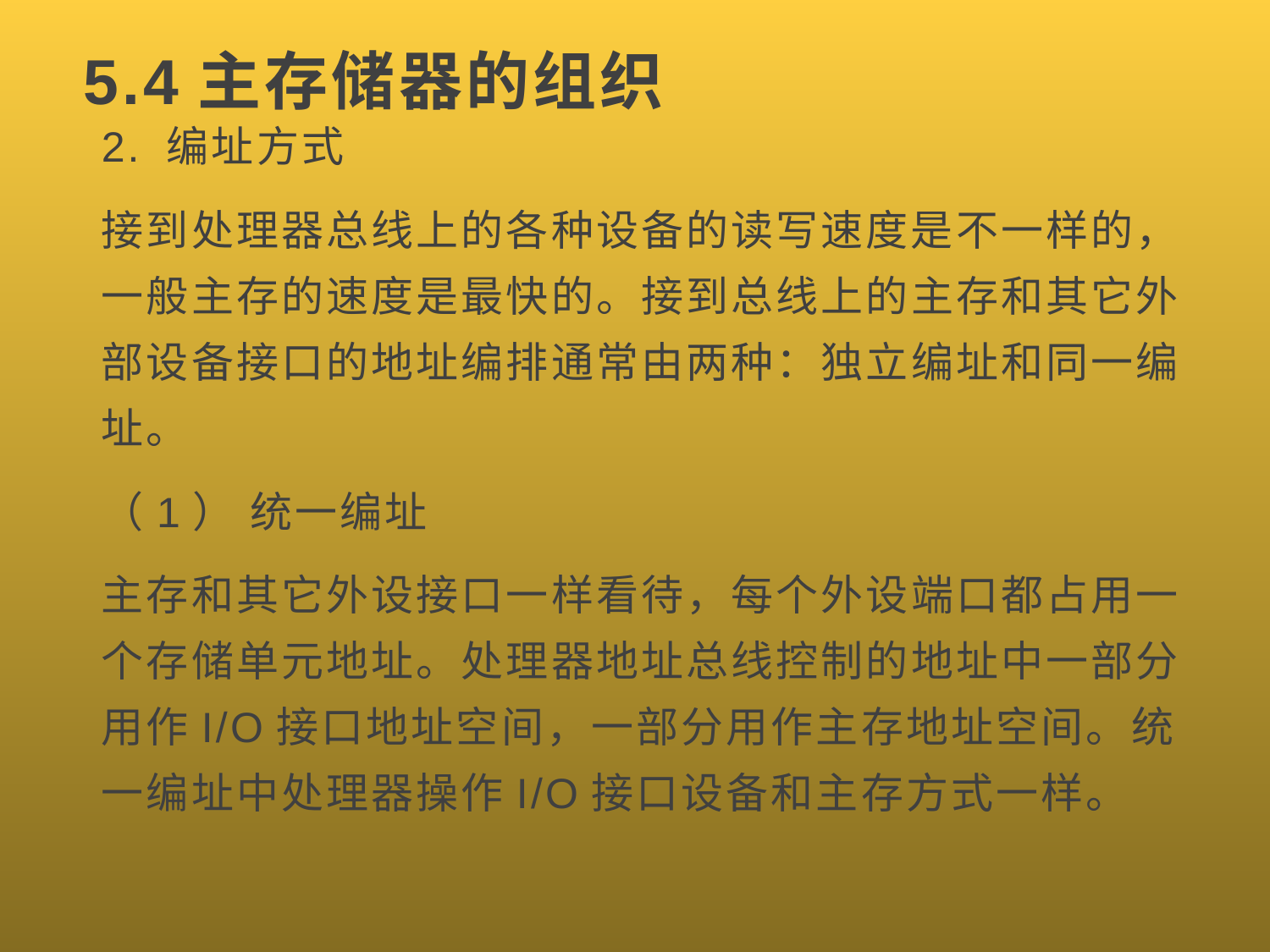

# 5.4主存储器的组织

2. 编址方式
接到处理器总线上的各种设备的读写速度是不一样的，一般主存的速度是最快的。接到总线上的主存和其它外部设备接口的地址编排通常由两种：独立编址和同一编址。
（1） 统一编址
主存和其它外设接口一样看待，每个外设端口都占用一个存储单元地址。处理器地址总线控制的地址中一部分用作I/O接口地址空间，一部分用作主存地址空间。统一编址中处理器操作I/O接口设备和主存方式一样。